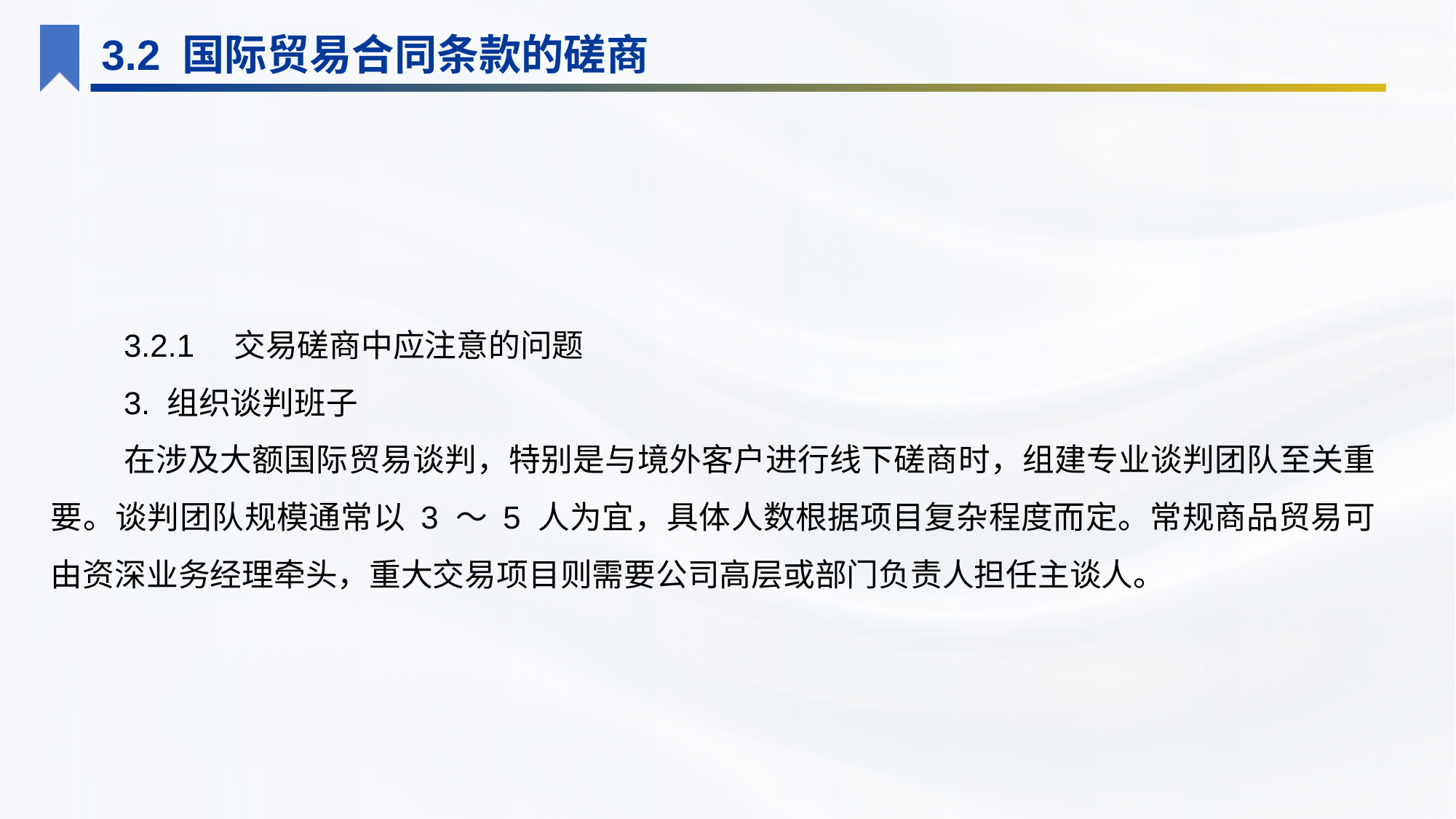

3.2 国际贸易合同条款的磋商
3.2.1　交易磋商中应注意的问题
3. 组织谈判班子
在涉及大额国际贸易谈判，特别是与境外客户进行线下磋商时，组建专业谈判团队至关重要。谈判团队规模通常以 3 ～ 5 人为宜，具体人数根据项目复杂程度而定。常规商品贸易可由资深业务经理牵头，重大交易项目则需要公司高层或部门负责人担任主谈人。